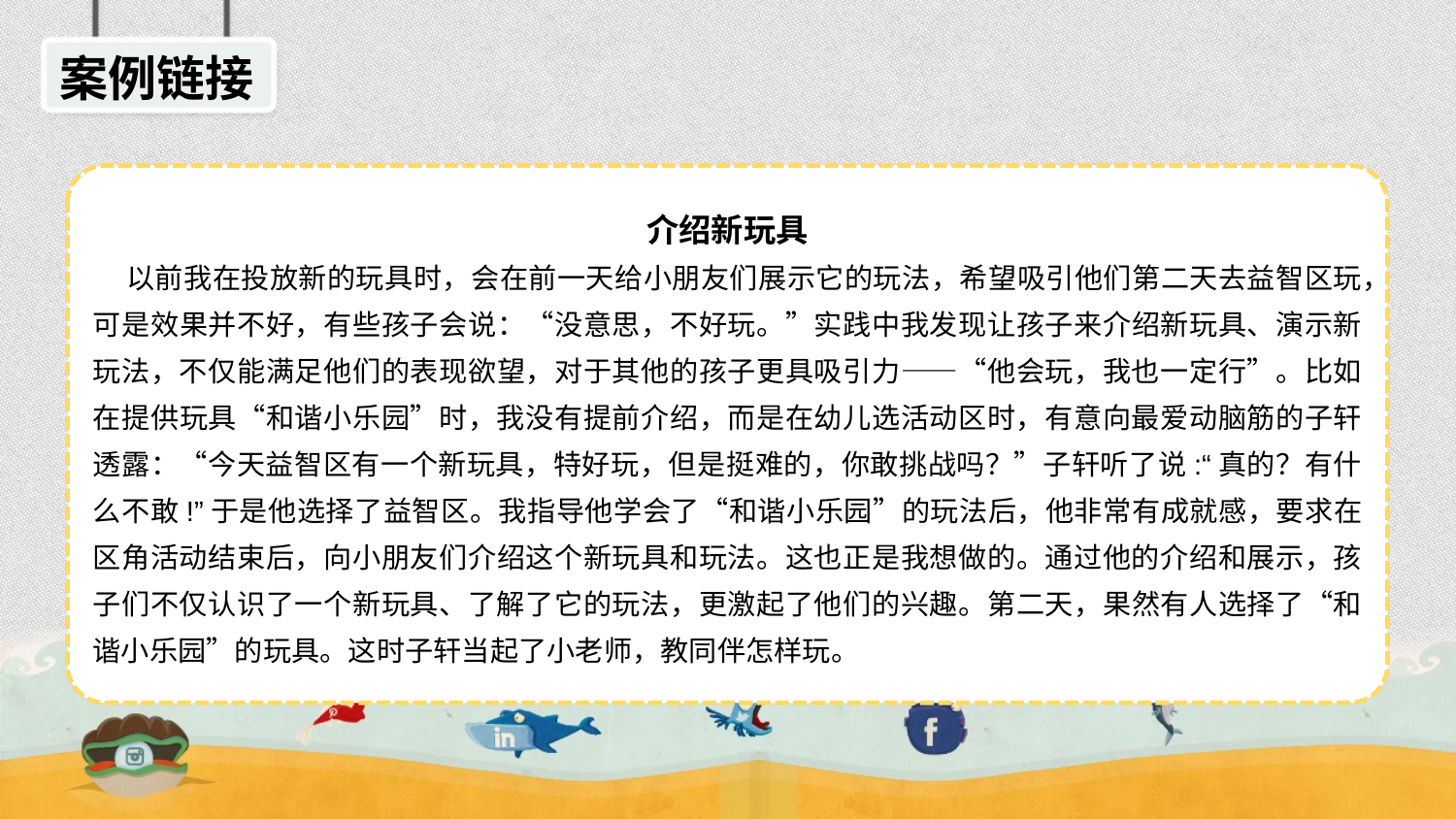

案例链接
介绍新玩具
    以前我在投放新的玩具时，会在前一天给小朋友们展示它的玩法，希望吸引他们第二天去益智区玩，可是效果并不好，有些孩子会说：“没意思，不好玩。”实践中我发现让孩子来介绍新玩具、演示新玩法，不仅能满足他们的表现欲望，对于其他的孩子更具吸引力——“他会玩，我也一定行”。比如在提供玩具“和谐小乐园”时，我没有提前介绍，而是在幼儿选活动区时，有意向最爱动脑筋的子轩透露：“今天益智区有一个新玩具，特好玩，但是挺难的，你敢挑战吗？”子轩听了说:“真的？有什么不敢!”于是他选择了益智区。我指导他学会了“和谐小乐园”的玩法后，他非常有成就感，要求在区角活动结束后，向小朋友们介绍这个新玩具和玩法。这也正是我想做的。通过他的介绍和展示，孩子们不仅认识了一个新玩具、了解了它的玩法，更激起了他们的兴趣。第二天，果然有人选择了“和谐小乐园”的玩具。这时子轩当起了小老师，教同伴怎样玩。